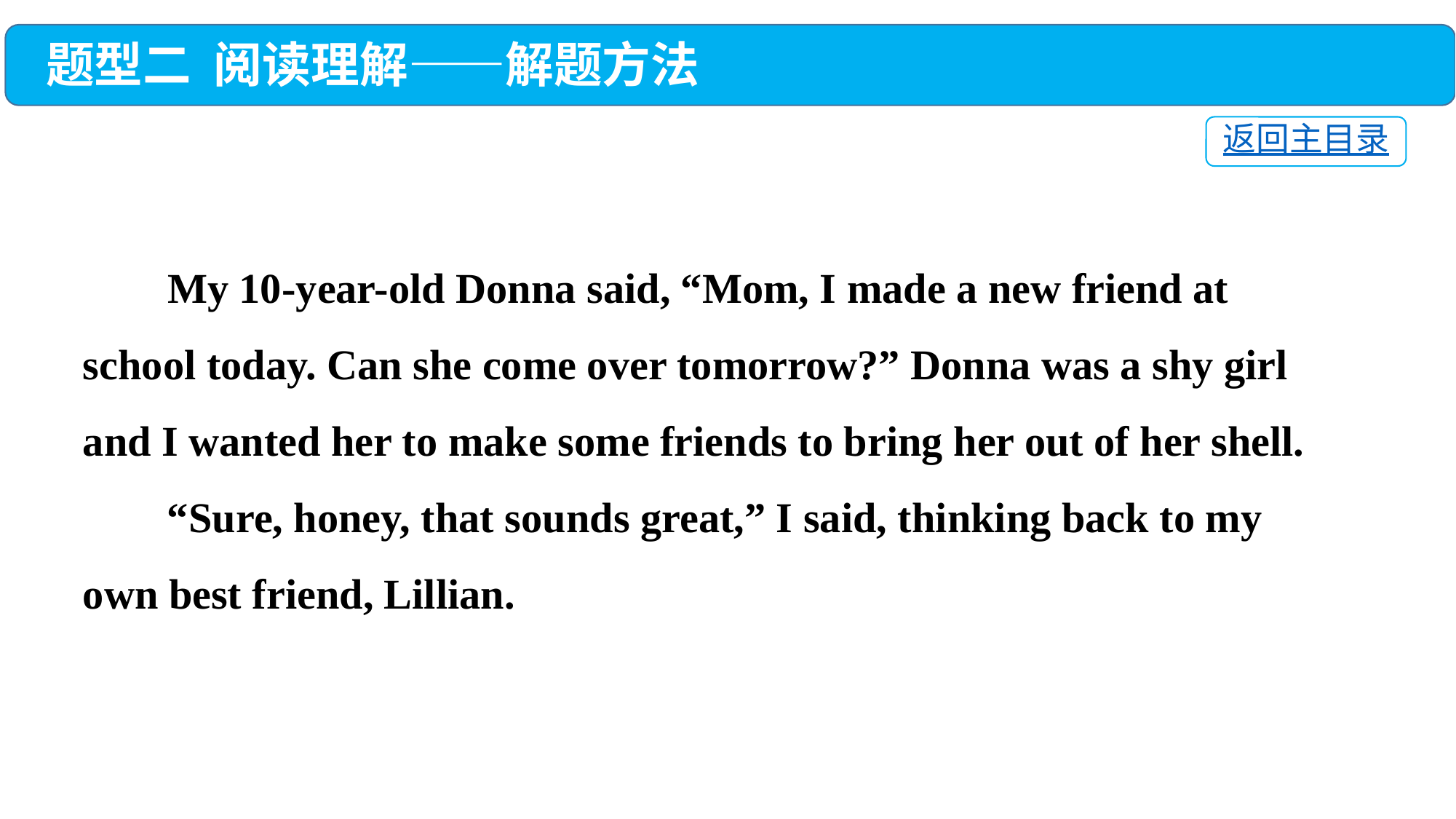

题型二  阅读理解——解题方法
返回主目录
        My 10-year-old Donna said, “Mom, I made a new friend at school today. Can she come over tomorrow?” Donna was a shy girl and I wanted her to make some friends to bring her out of her shell.
        “Sure, honey, that sounds great,” I said, thinking back to my own best friend, Lillian.